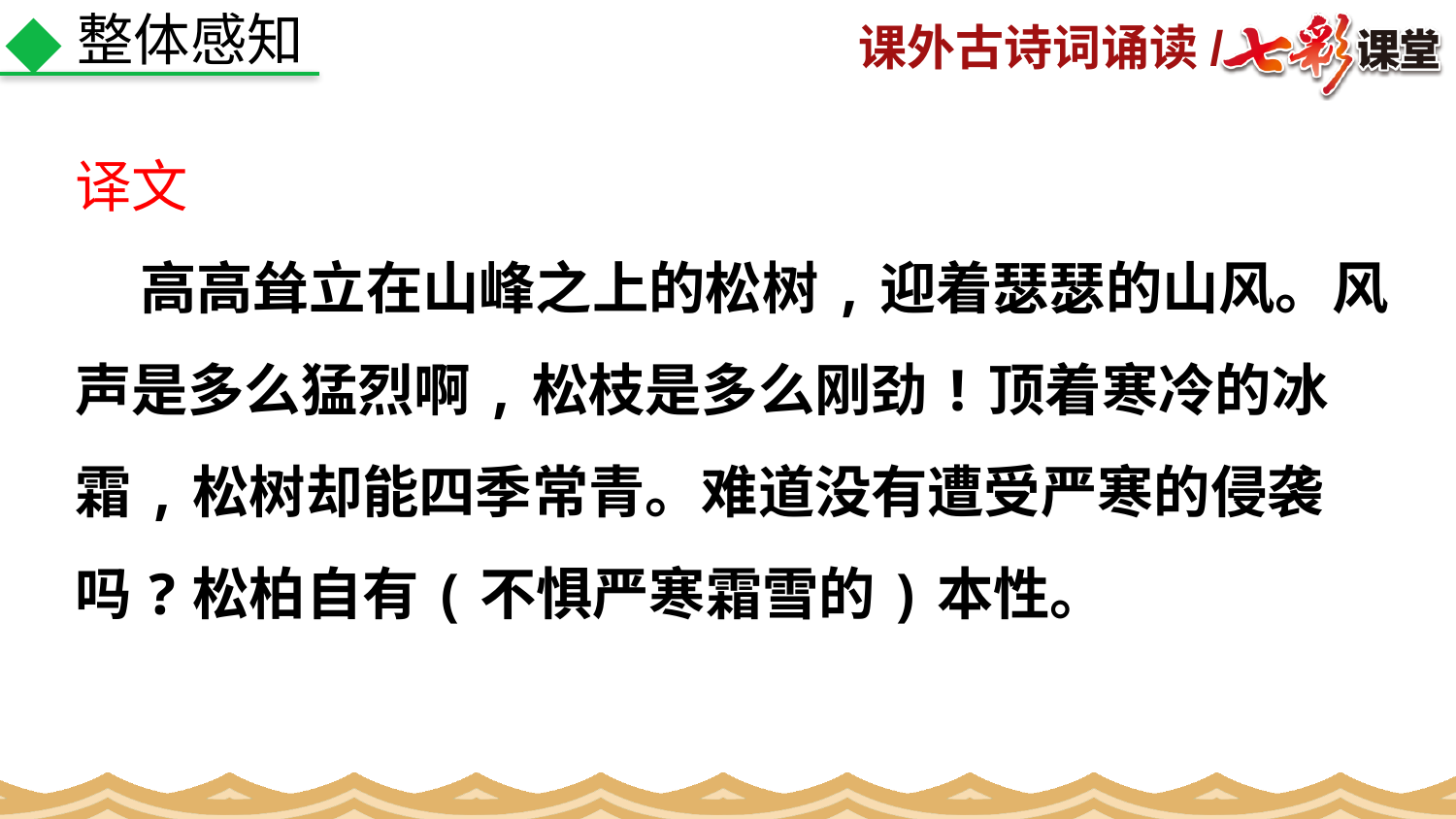

整体感知

译文
    高高耸立在山峰之上的松树,迎着瑟瑟的山风。风声是多么猛烈啊,松枝是多么刚劲!顶着寒冷的冰霜,松树却能四季常青。难道没有遭受严寒的侵袭吗?松柏自有(不惧严寒霜雪的)本性。